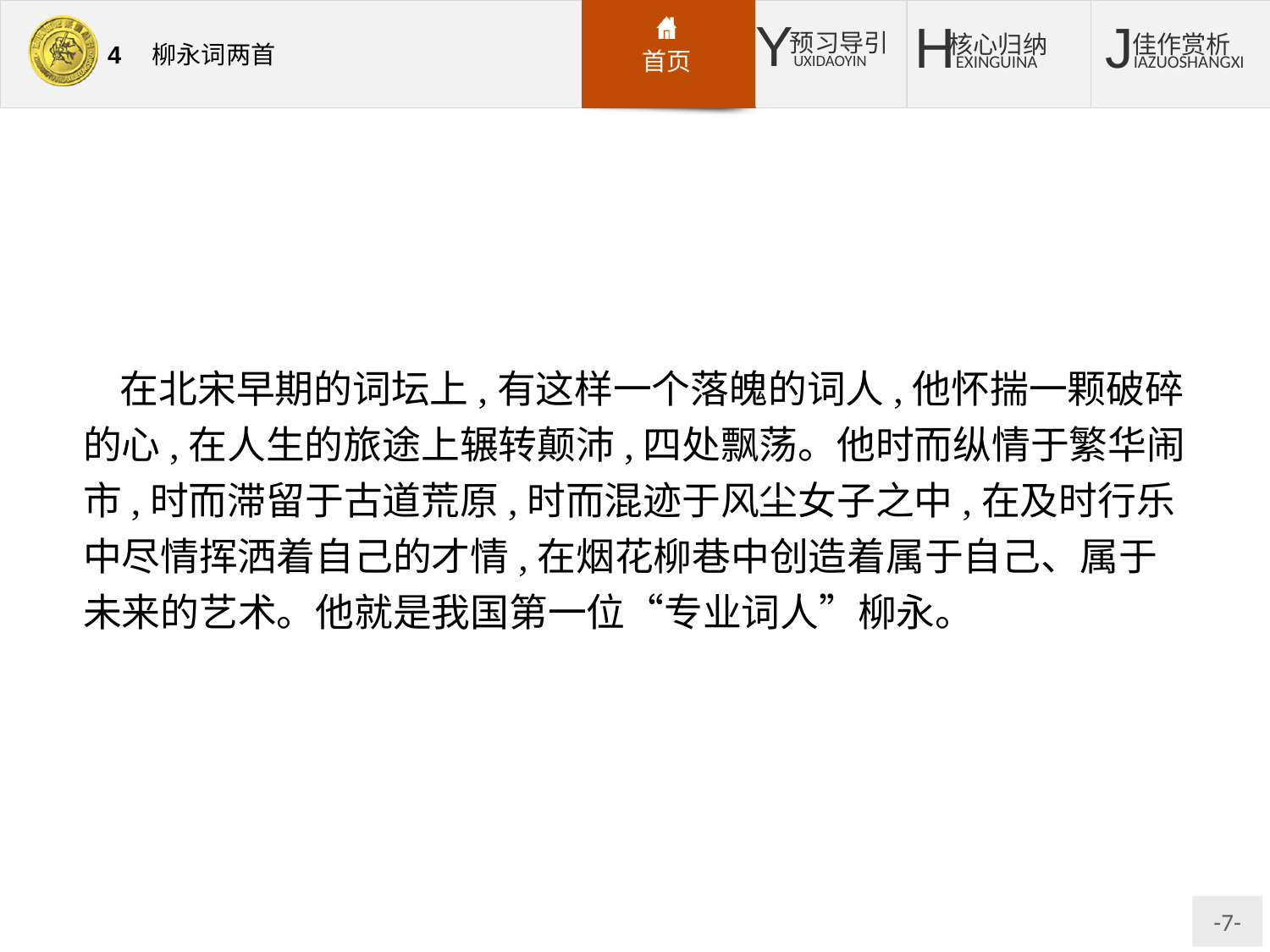

在北宋早期的词坛上,有这样一个落魄的词人,他怀揣一颗破碎的心,在人生的旅途上辗转颠沛,四处飘荡。他时而纵情于繁华闹市,时而滞留于古道荒原,时而混迹于风尘女子之中,在及时行乐中尽情挥洒着自己的才情,在烟花柳巷中创造着属于自己、属于未来的艺术。他就是我国第一位“专业词人”柳永。